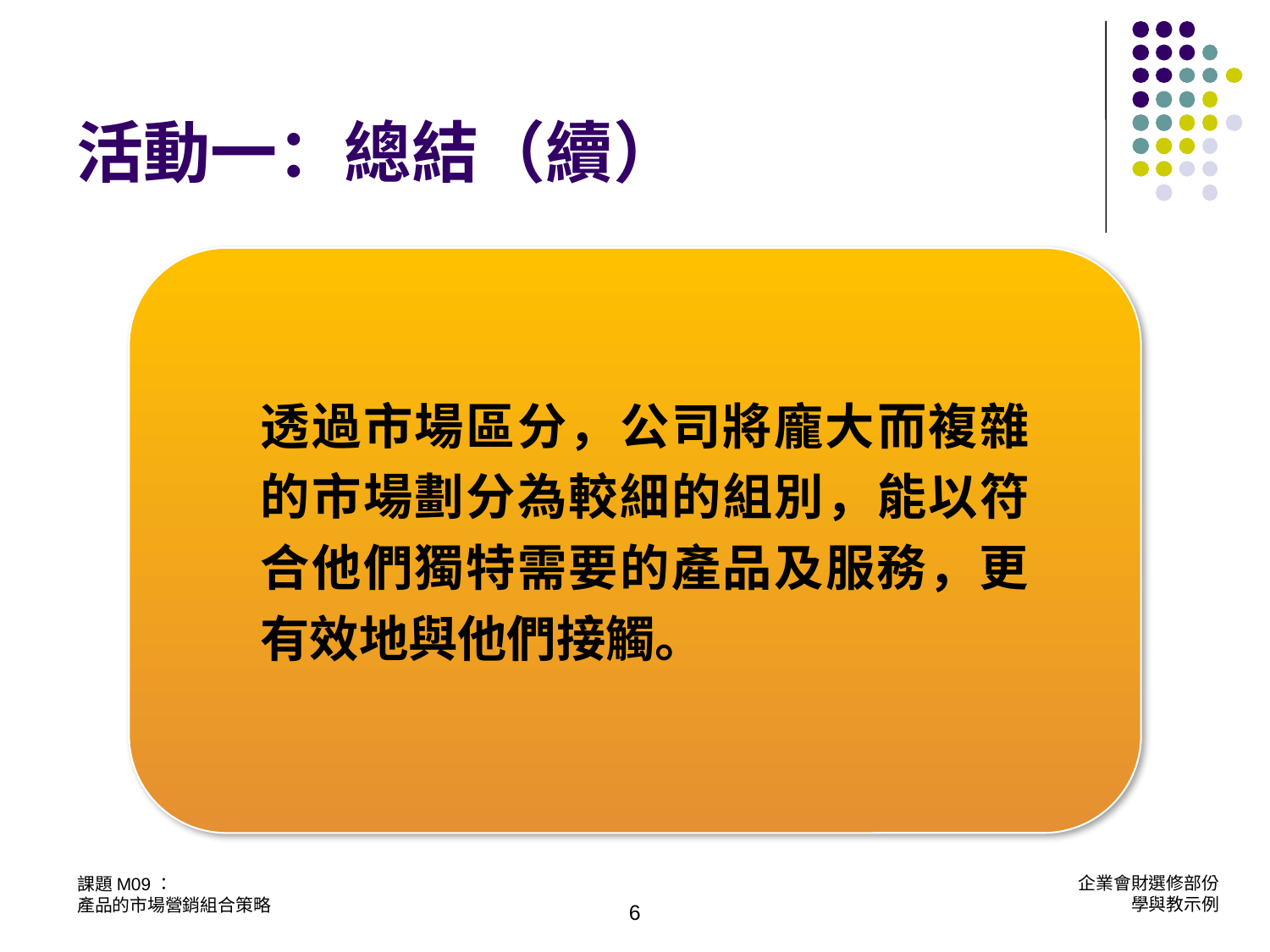

# 活動一：總結（續）

透過市場區分，公司將龐大而複雜的市場劃分為較細的組別，能以符合他們獨特需要的產品及服務，更有效地與他們接觸。

6